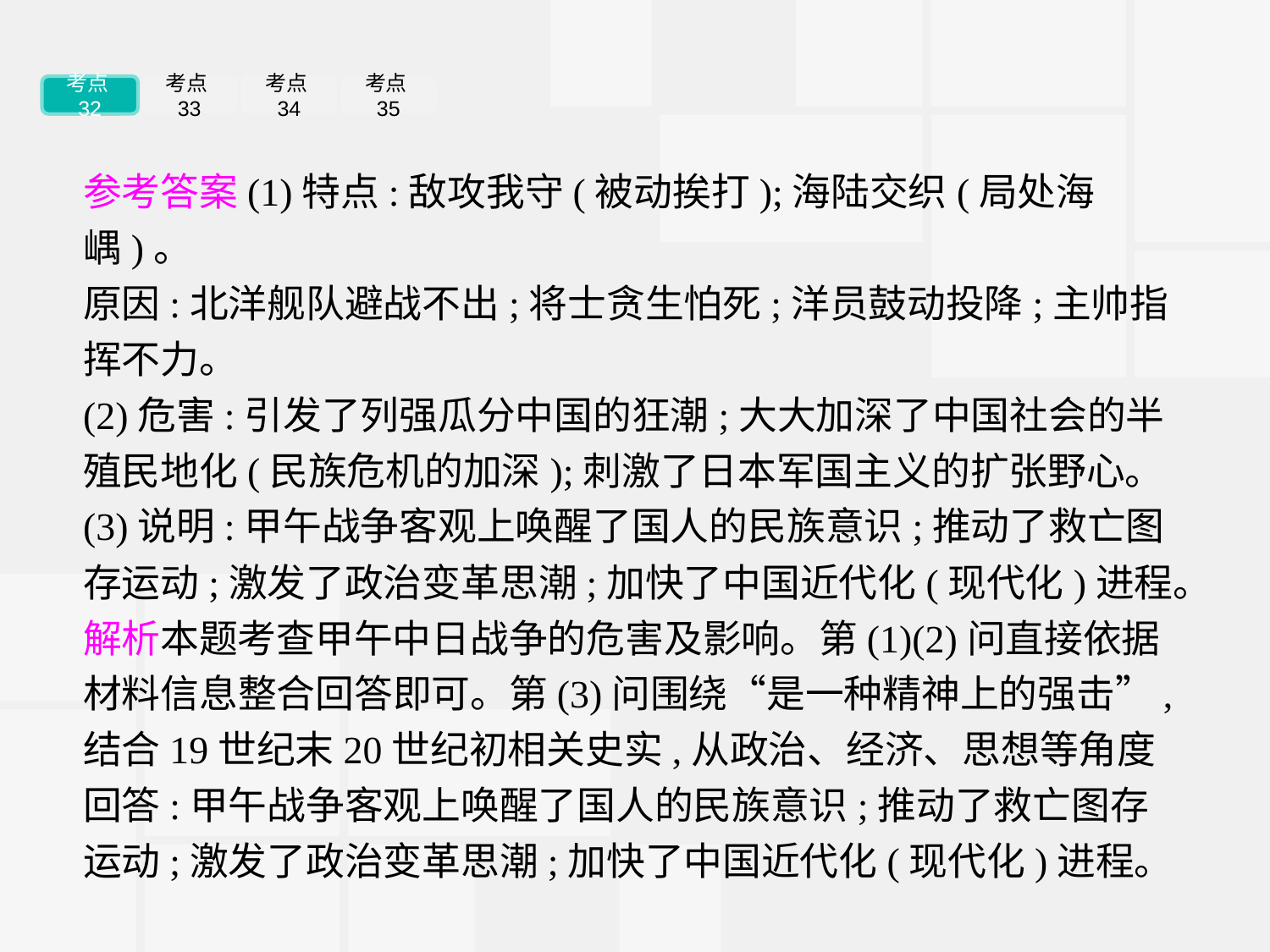

考点32
考点33
考点34
考点35
参考答案(1)特点:敌攻我守(被动挨打);海陆交织(局处海嵎)。
原因:北洋舰队避战不出;将士贪生怕死;洋员鼓动投降;主帅指挥不力。
(2)危害:引发了列强瓜分中国的狂潮;大大加深了中国社会的半殖民地化(民族危机的加深);刺激了日本军国主义的扩张野心。
(3)说明:甲午战争客观上唤醒了国人的民族意识;推动了救亡图存运动;激发了政治变革思潮;加快了中国近代化(现代化)进程。
解析本题考查甲午中日战争的危害及影响。第(1)(2)问直接依据材料信息整合回答即可。第(3)问围绕“是一种精神上的强击”,结合19世纪末20世纪初相关史实,从政治、经济、思想等角度回答:甲午战争客观上唤醒了国人的民族意识;推动了救亡图存运动;激发了政治变革思潮;加快了中国近代化(现代化)进程。